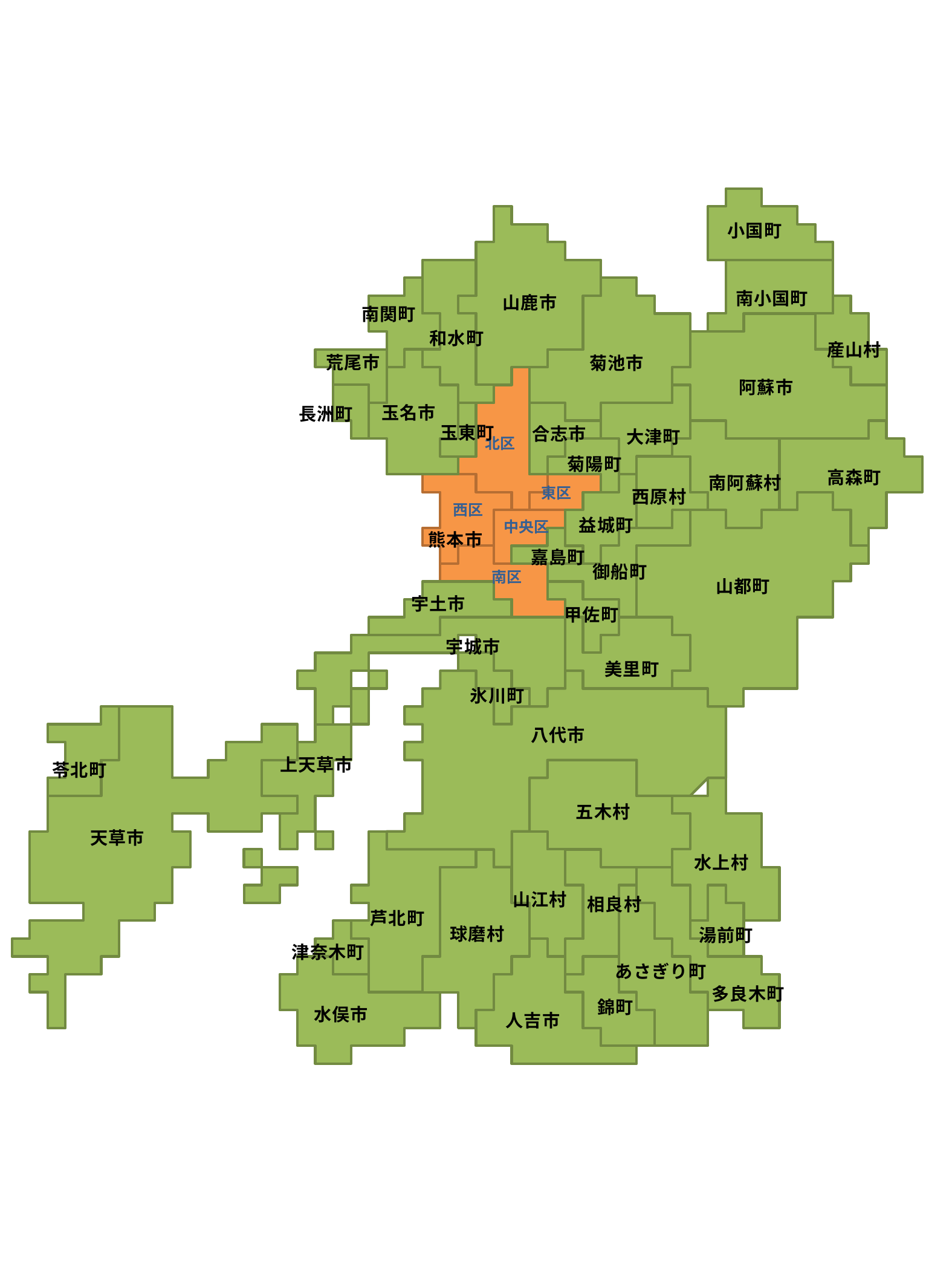

小国町
南小国町
山鹿市
南関町
和水町
産山村
荒尾市
菊池市
阿蘇市
玉名市
長洲町
玉東町
合志市
大津町
菊陽町
高森町
南阿蘇村
西原村
益城町
熊本市
嘉島町
御船町
山都町
宇土市
甲佐町
宇城市
美里町
氷川町
八代市
上天草市
苓北町
五木村
天草市
水上村
山江村
相良村
芦北町
球磨村
湯前町
津奈木町
あさぎり町
多良木町
錦町
水俣市
人吉市

北区
東区
西区
中央区
南区